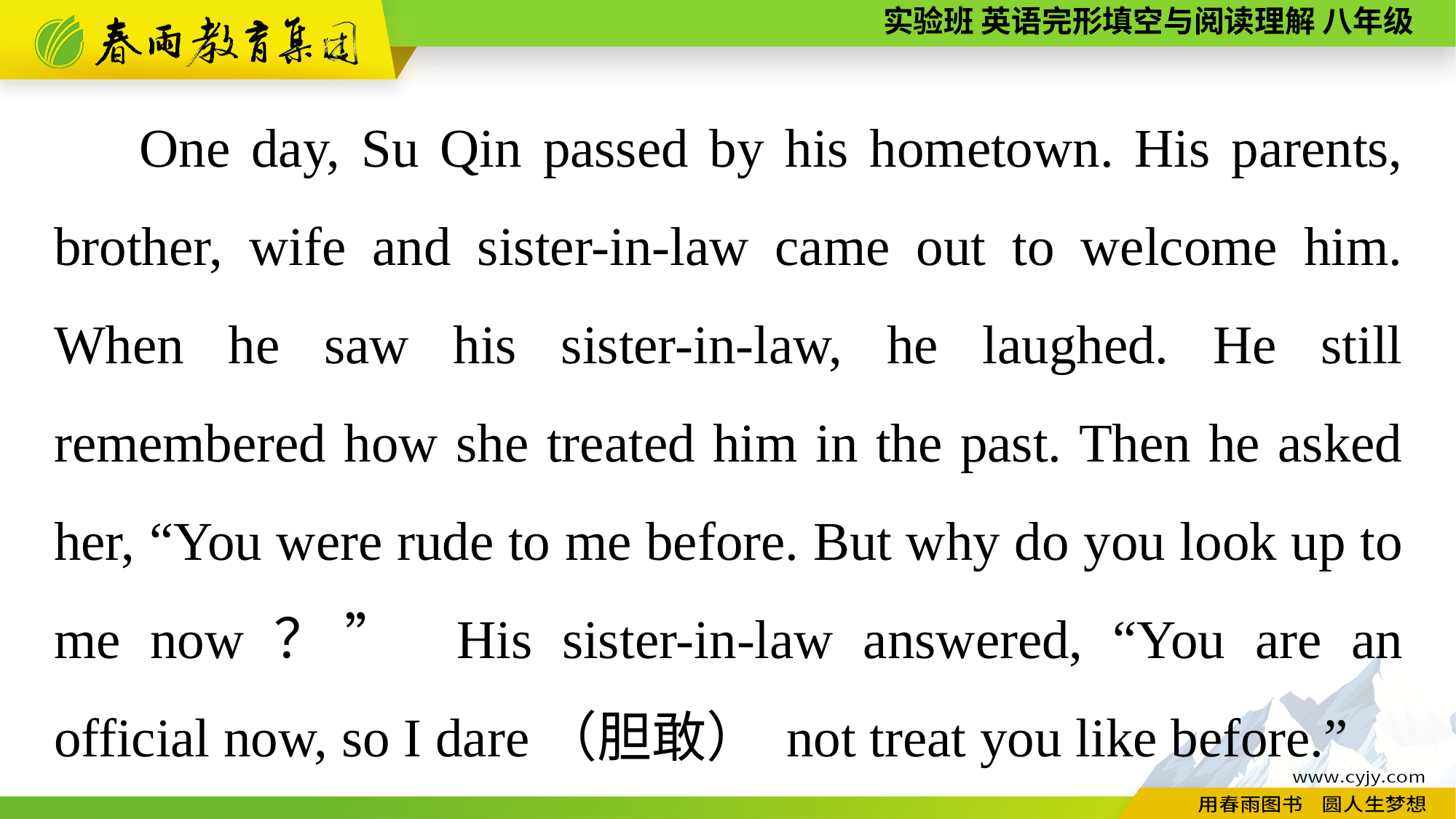

One day, Su Qin passed by his hometown. His parents, brother, wife and sister-in-law came out to welcome him. When he saw his sister-in-law, he laughed. He still remembered how she treated him in the past. Then he asked her, “You were rude to me before. But why do you look up to me now？” His sister-in-law answered, “You are an official now, so I dare（胆敢） not treat you like before.”